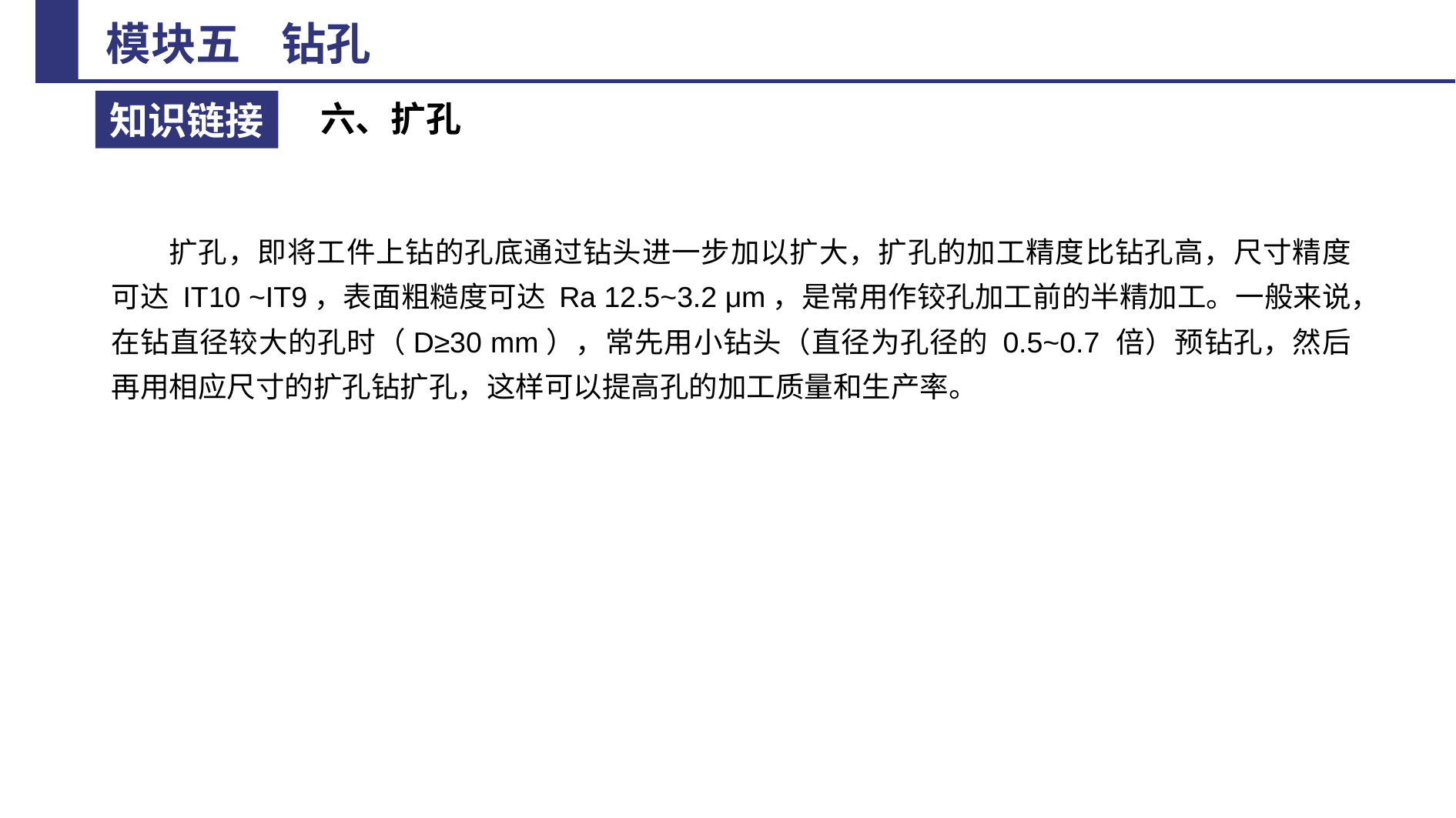

六、扩孔
扩孔，即将工件上钻的孔底通过钻头进一步加以扩大，扩孔的加工精度比钻孔高，尺寸精度可达 IT10 ~IT9，表面粗糙度可达 Ra 12.5~3.2 μm，是常用作铰孔加工前的半精加工。一般来说，在钻直径较大的孔时（D≥30 mm），常先用小钻头（直径为孔径的 0.5~0.7 倍）预钻孔，然后再用相应尺寸的扩孔钻扩孔，这样可以提高孔的加工质量和生产率。